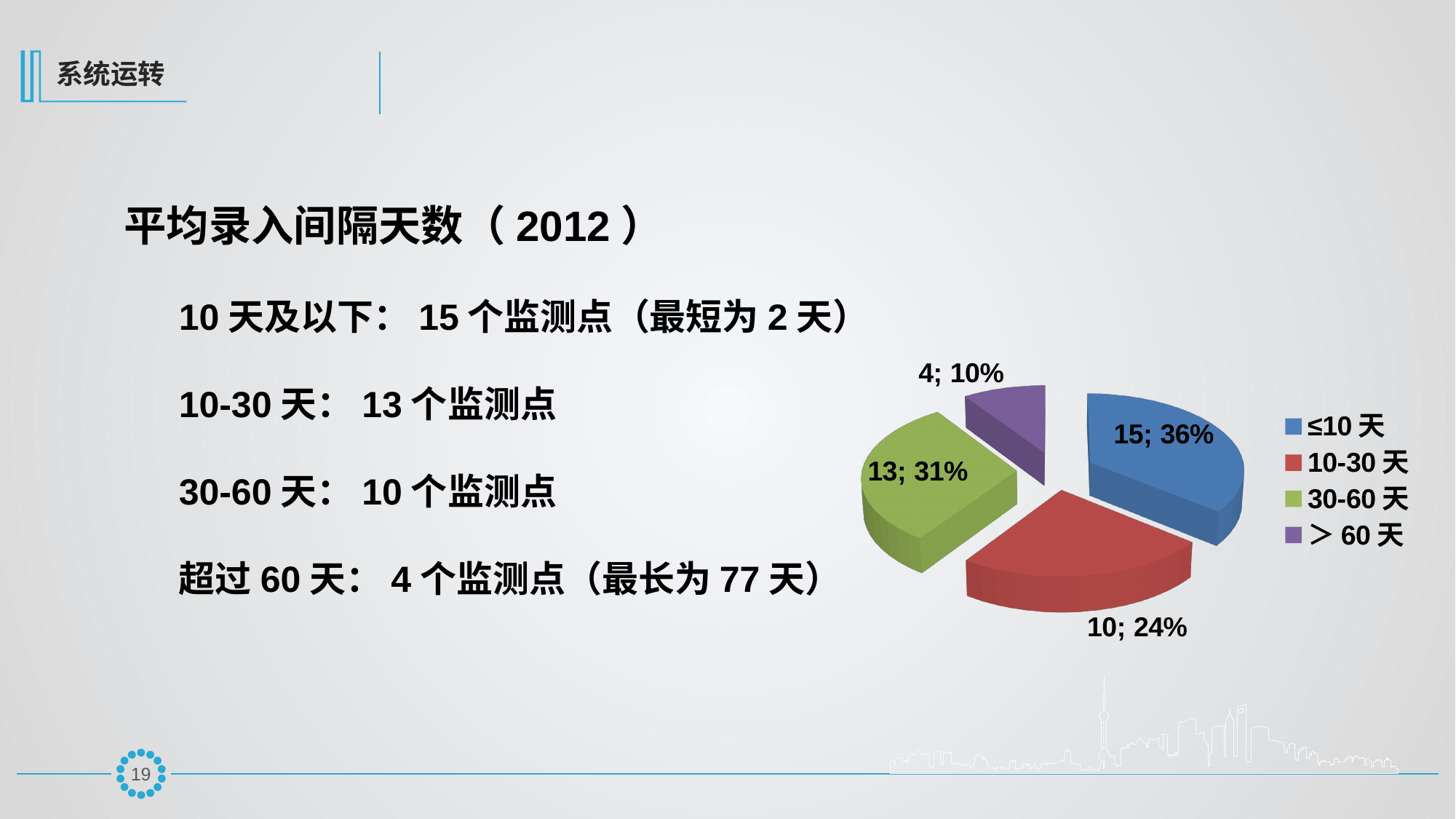

系统运转
平均录入间隔天数（2012）
10天及以下：15个监测点（最短为2天）
10-30天：13个监测点
30-60天：10个监测点
超过60天：4个监测点（最长为77天）

[unsupported chart]

19